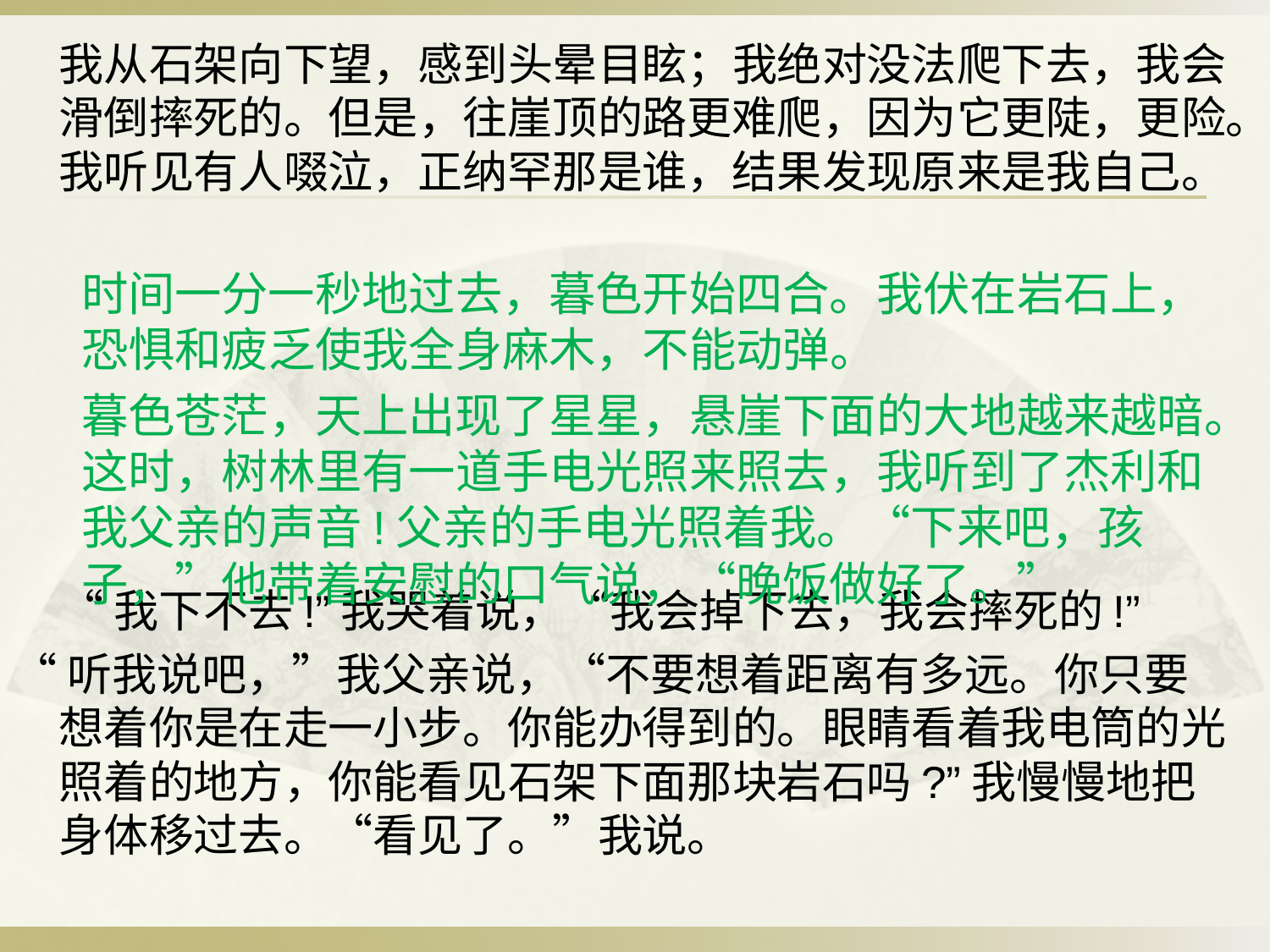

我从石架向下望，感到头晕目眩；我绝对没法爬下去，我会滑倒摔死的。但是，往崖顶的路更难爬，因为它更陡，更险。我听见有人啜泣，正纳罕那是谁，结果发现原来是我自己。

	“我下不去!”我哭着说，“我会掉下去，我会摔死的!”
“听我说吧，”我父亲说，“不要想着距离有多远。你只要想着你是在走一小步。你能办得到的。眼睛看着我电筒的光照着的地方，你能看见石架下面那块岩石吗?”我慢慢地把身体移过去。“看见了。”我说。

		时间一分一秒地过去，暮色开始四合。我伏在岩石上，恐惧和疲乏使我全身麻木，不能动弹。
		暮色苍茫，天上出现了星星，悬崖下面的大地越来越暗。这时，树林里有一道手电光照来照去，我听到了杰利和我父亲的声音!父亲的手电光照着我。“下来吧，孩子，”他带着安慰的口气说，“晚饭做好了。”